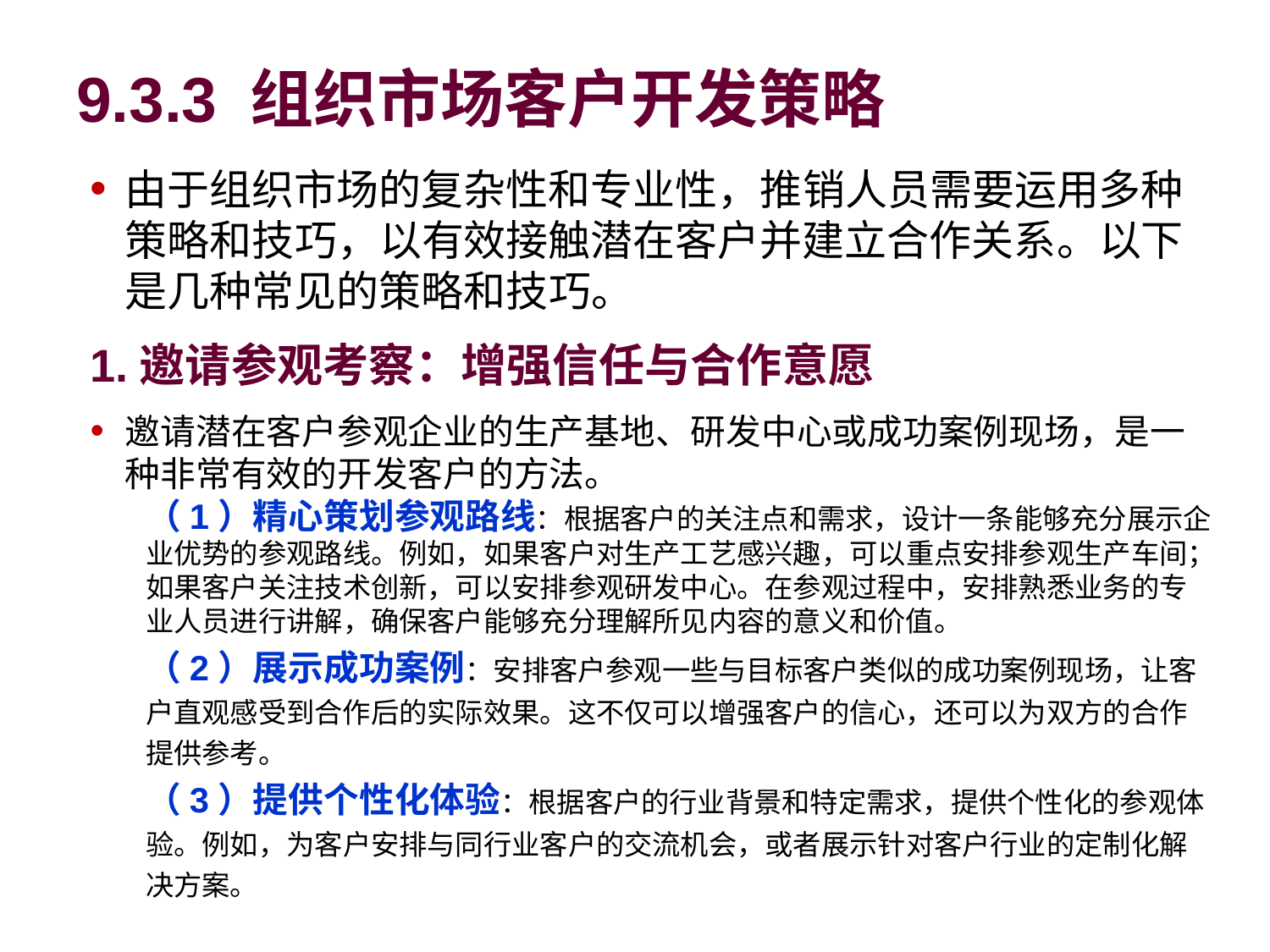

# 9.3.3 组织市场客户开发策略
由于组织市场的复杂性和专业性，推销人员需要运用多种策略和技巧，以有效接触潜在客户并建立合作关系。以下是几种常见的策略和技巧。
1.邀请参观考察：增强信任与合作意愿
邀请潜在客户参观企业的生产基地、研发中心或成功案例现场，是一种非常有效的开发客户的方法。
（1）精心策划参观路线：根据客户的关注点和需求，设计一条能够充分展示企业优势的参观路线。例如，如果客户对生产工艺感兴趣，可以重点安排参观生产车间；如果客户关注技术创新，可以安排参观研发中心。在参观过程中，安排熟悉业务的专业人员进行讲解，确保客户能够充分理解所见内容的意义和价值。
（2）展示成功案例：安排客户参观一些与目标客户类似的成功案例现场，让客户直观感受到合作后的实际效果。这不仅可以增强客户的信心，还可以为双方的合作提供参考。
（3）提供个性化体验：根据客户的行业背景和特定需求，提供个性化的参观体验。例如，为客户安排与同行业客户的交流机会，或者展示针对客户行业的定制化解决方案。